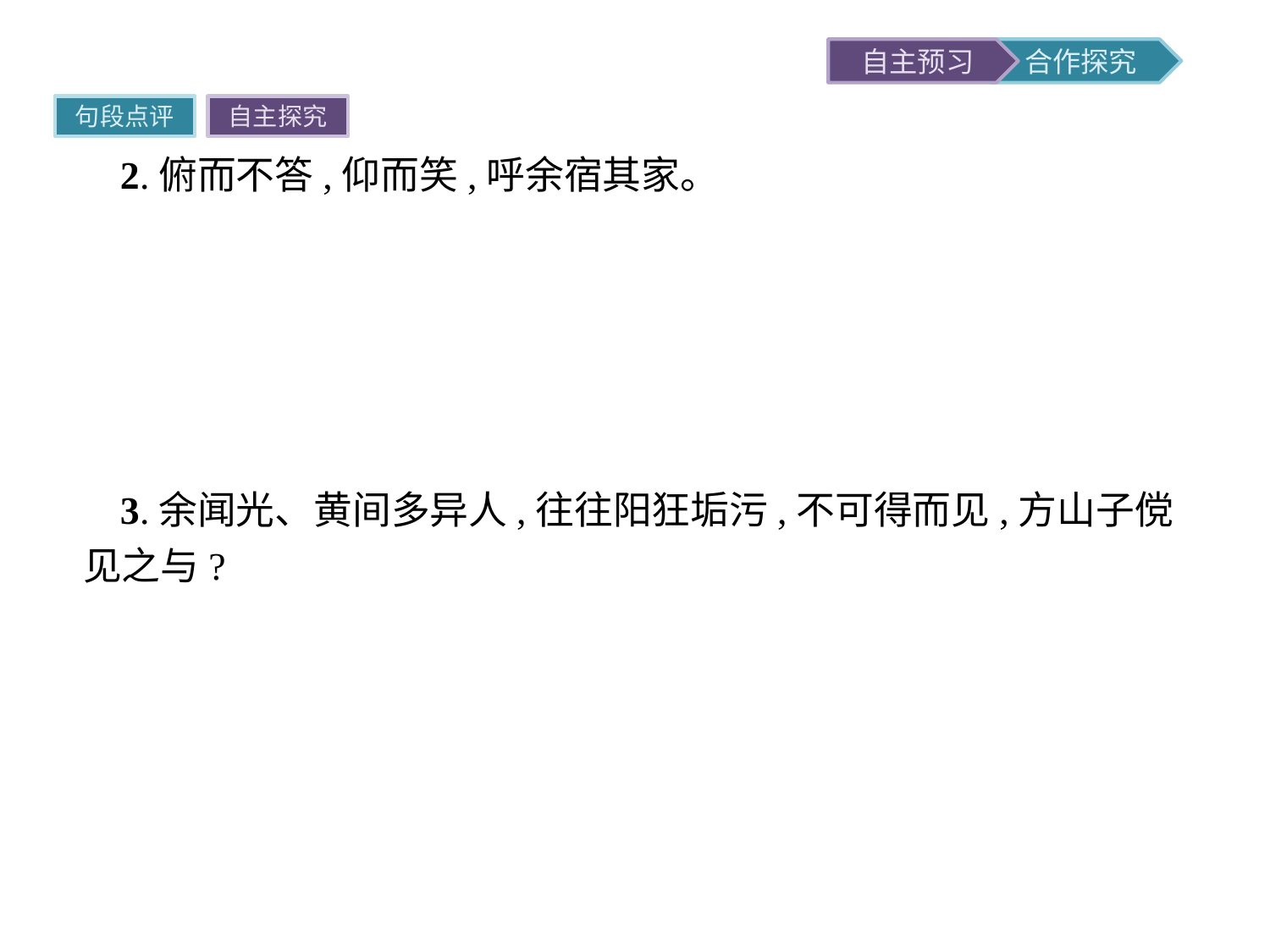

句段点评
自主探究
2.俯而不答,仰而笑,呼余宿其家。
翻译他低头不语,继而仰天大笑,请我住到他家去。
点评方山子听到苏轼因诗文贬官黄州,“俯而不答,仰而笑”,逼真的“隐人”情态如在眼前。但我们却能从这些描写中感受到陈季常的无限感慨,这感慨作者没有明写,留待读者自己去体会。这样写,留有余地,表现力更强。
3.余闻光、黄间多异人,往往阳狂垢污,不可得而见,方山子傥见之与?
翻译我听说光州、黄州一带有很多奇人逸士,常常假装疯癫,浑身肮脏,但是无法见到他们,方山子或许能遇见他们吧?
点评作者借赞美方山子淡泊自守的高洁人品,寄托自己同为“不遇”之人的无限感慨。以问句作结,寄慨于叹,使文章余波荡漾、含蓄不露,耐人寻味。